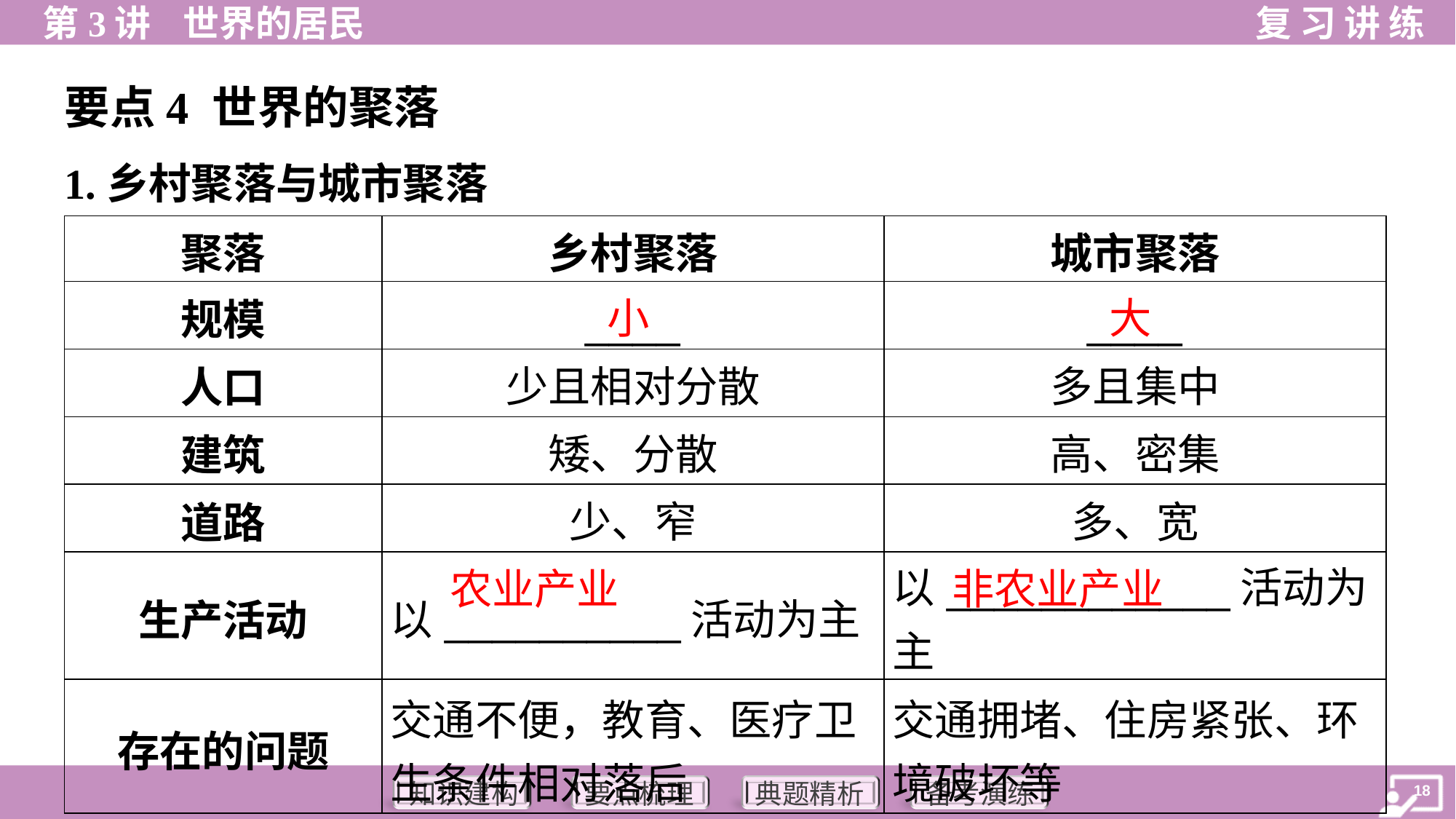

要点4 世界的聚落
1.乡村聚落与城市聚落
| 聚落 | 乡村聚落 | 城市聚落 |
| --- | --- | --- |
| 规模 | \_\_\_\_ | \_\_\_\_ |
| 人口 | 少且相对分散 | 多且集中 |
| 建筑 | 矮、分散 | 高、密集 |
| 道路 | 少、窄 | 多、宽 |
| 生产活动 | 以\_\_\_\_\_\_\_\_\_\_活动为主 | 以\_\_\_\_\_\_\_\_\_\_\_\_活动为主 |
| 存在的问题 | 交通不便，教育、医疗卫 生条件相对落后 | 交通拥堵、住房紧张、环 境破坏等 |
小
大
农业产业
非农业产业